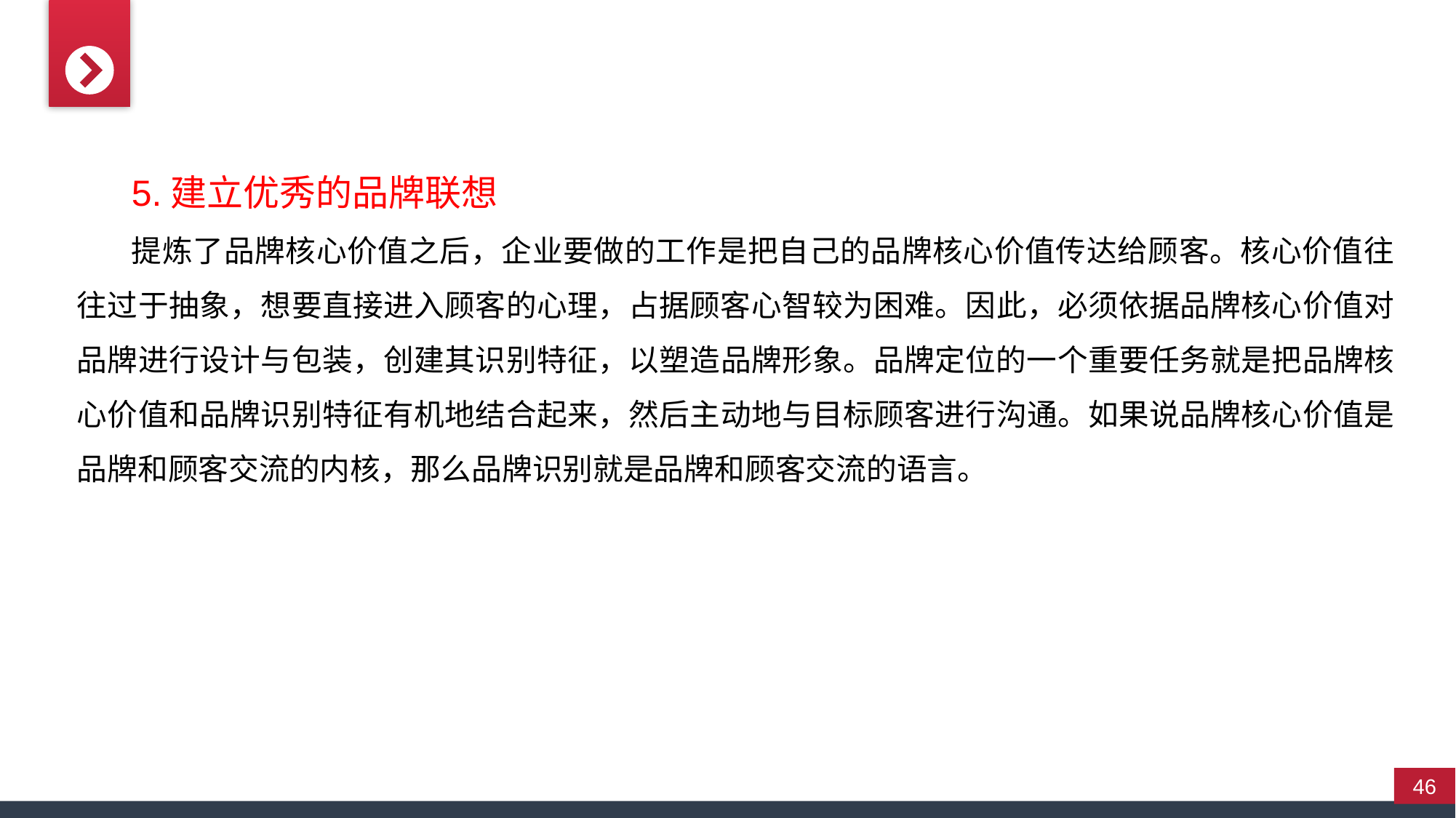

5.建立优秀的品牌联想
提炼了品牌核心价值之后，企业要做的工作是把自己的品牌核心价值传达给顾客。核心价值往往过于抽象，想要直接进入顾客的心理，占据顾客心智较为困难。因此，必须依据品牌核心价值对品牌进行设计与包装，创建其识别特征，以塑造品牌形象。品牌定位的一个重要任务就是把品牌核心价值和品牌识别特征有机地结合起来，然后主动地与目标顾客进行沟通。如果说品牌核心价值是品牌和顾客交流的内核，那么品牌识别就是品牌和顾客交流的语言。